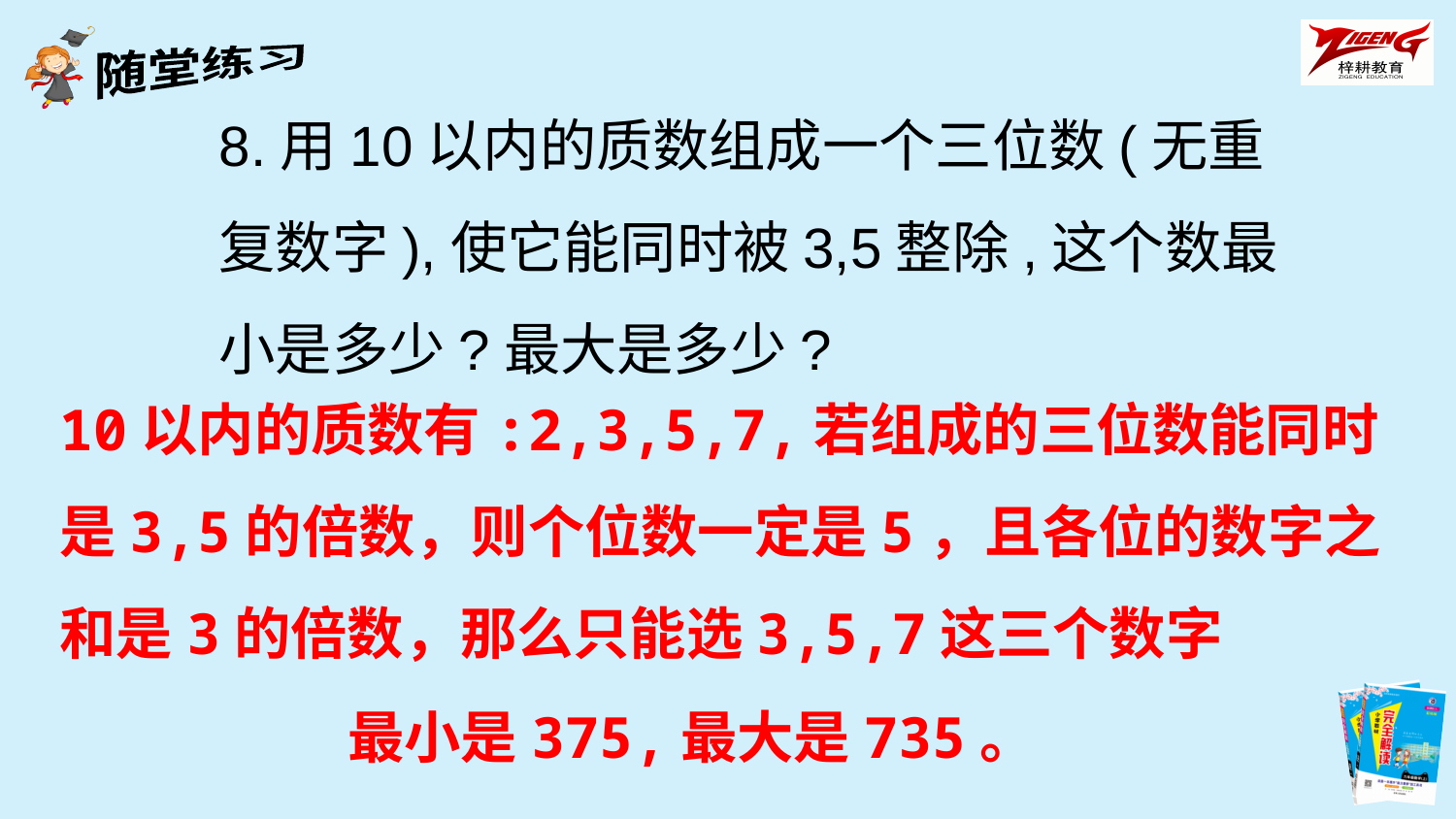

8.用10以内的质数组成一个三位数(无重复数字),使它能同时被3,5整除,这个数最小是多少?最大是多少?
10以内的质数有:2,3,5,7,若组成的三位数能同时是3,5的倍数，则个位数一定是5，且各位的数字之和是3的倍数，那么只能选3,5,7这三个数字
最小是375,最大是735。